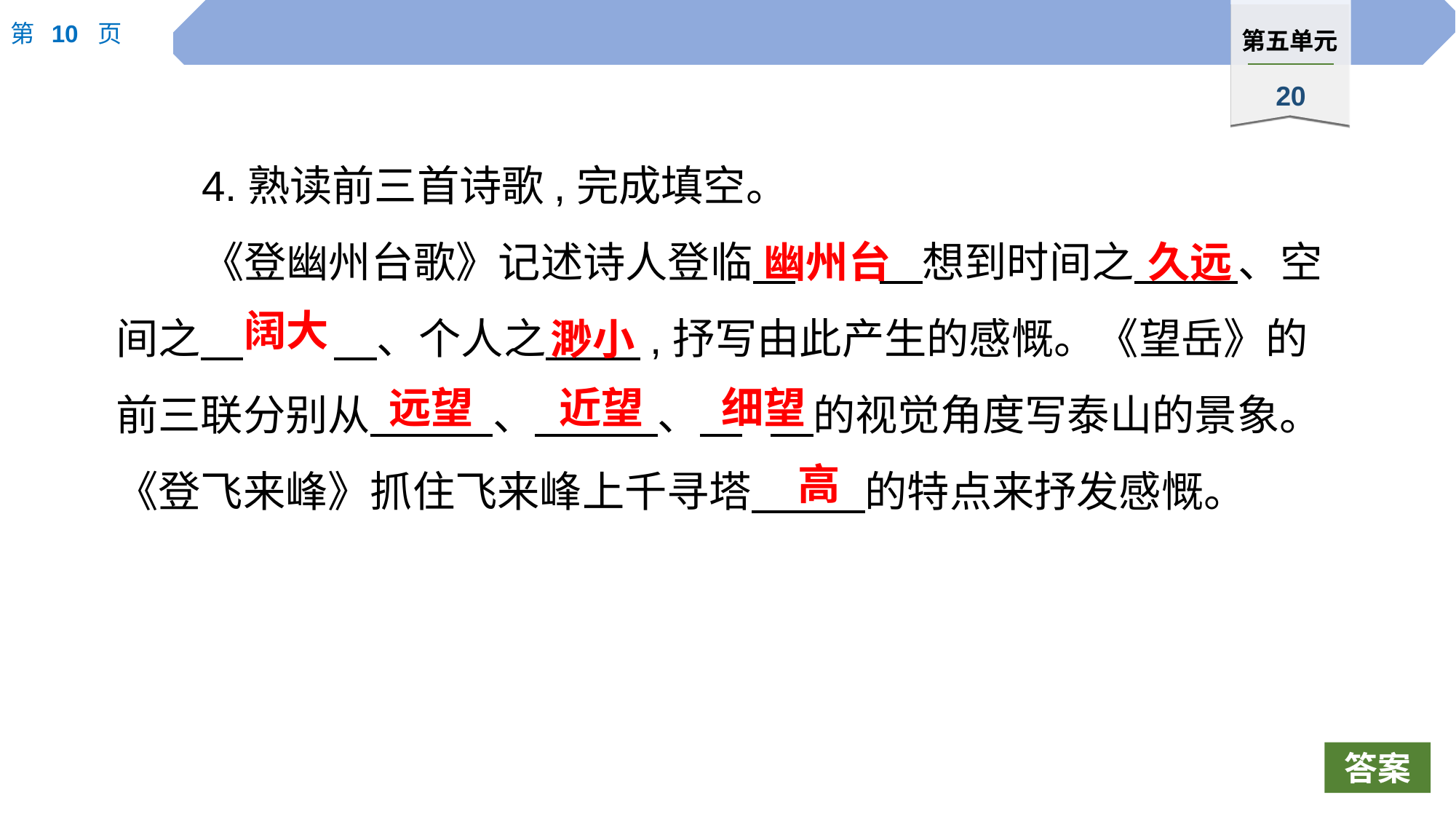

4.熟读前三首诗歌,完成填空。
《登幽州台歌》记述诗人登临　	　想到时间之　  　、空间之　	　、个人之　 　,抒写由此产生的感慨。《望岳》的前三联分别从　    　、　    　、　	　的视觉角度写泰山的景象。《登飞来峰》抓住飞来峰上千寻塔　   　的特点来抒发感慨。
幽州台
久远
阔大
渺小
远望
近望
细望
高
答案